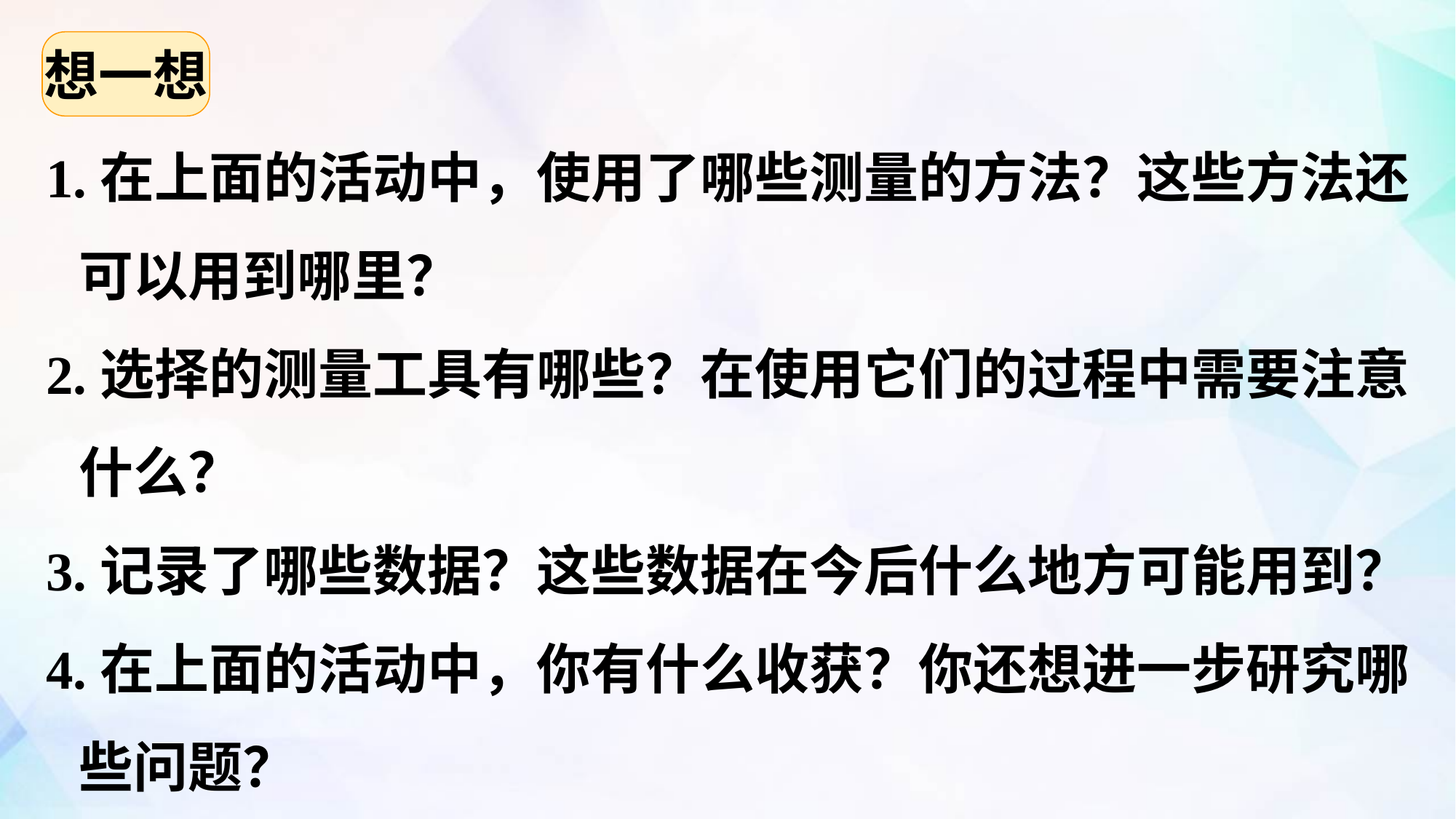

想一想
1.在上面的活动中，使用了哪些测量的方法？这些方法还可以用到哪里？
2.选择的测量工具有哪些？在使用它们的过程中需要注意什么？
3.记录了哪些数据？这些数据在今后什么地方可能用到？
4.在上面的活动中，你有什么收获？你还想进一步研究哪些问题？